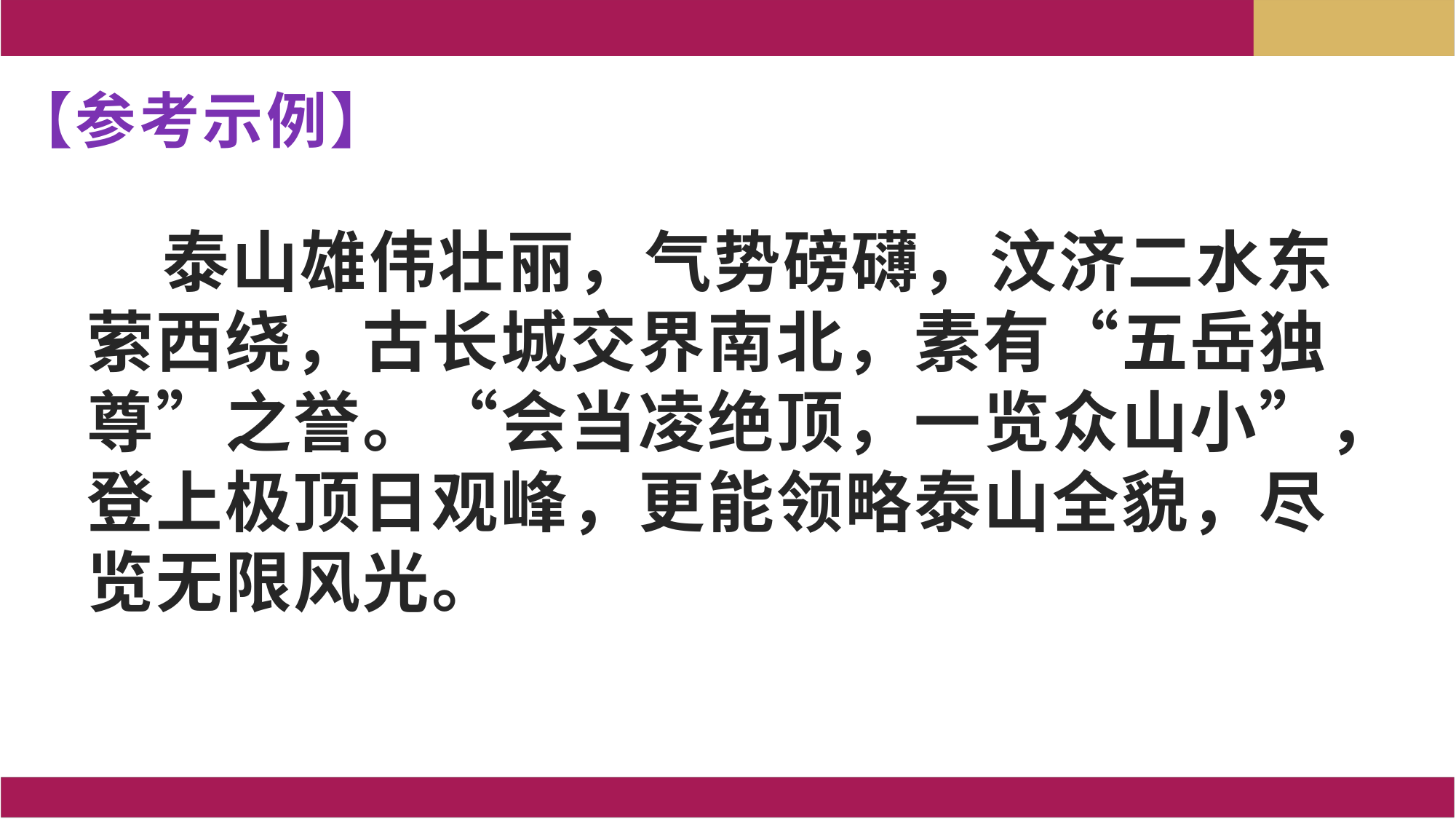

【参考示例】
    泰山雄伟壮丽，气势磅礴，汶济二水东萦西绕，古长城交界南北，素有“五岳独尊”之誉。“会当凌绝顶，一览众山小”，登上极顶日观峰，更能领略泰山全貌，尽览无限风光。